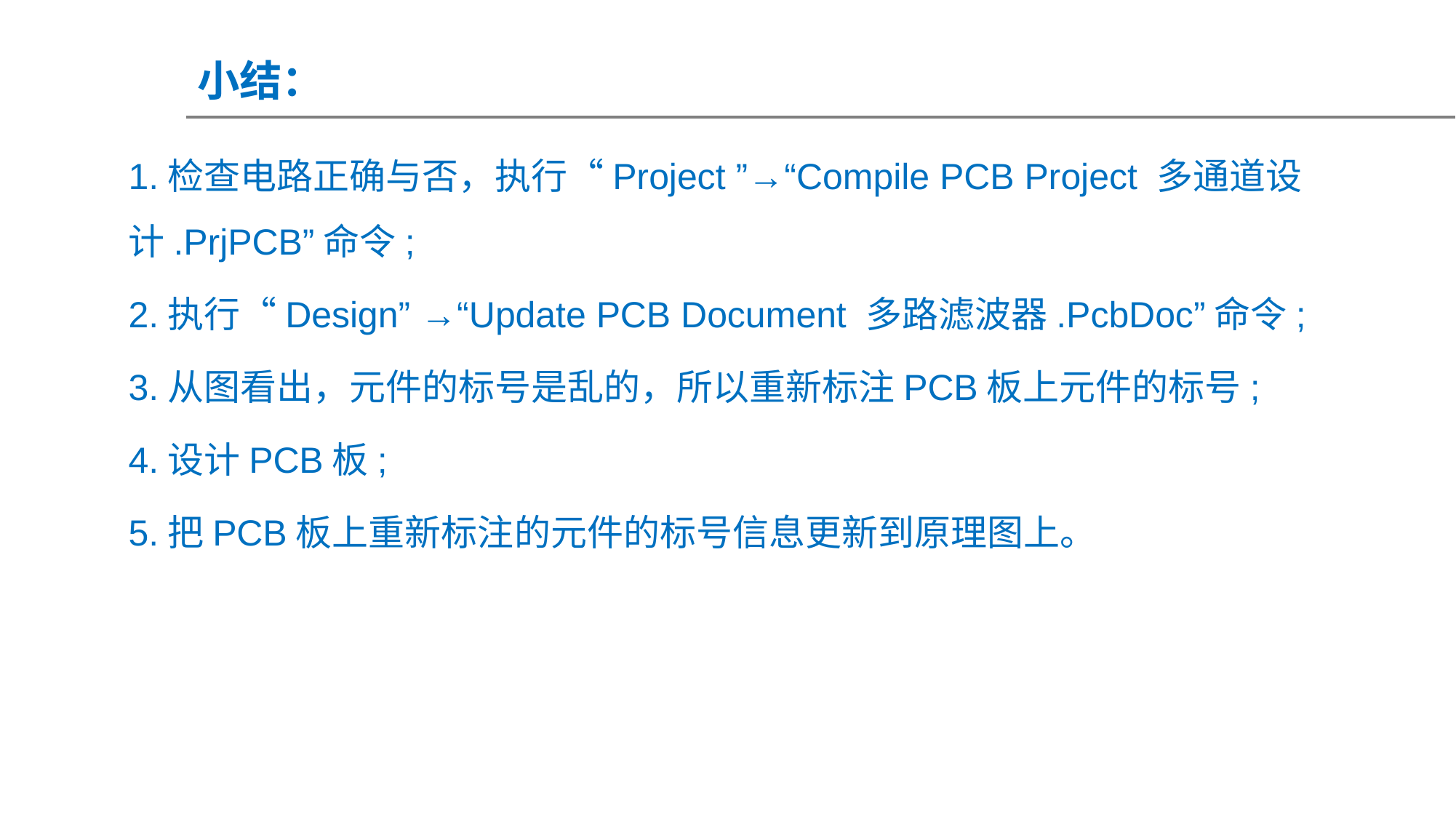

小结：
1.检查电路正确与否，执行“Project ”→“Compile PCB Project 多通道设计.PrjPCB”命令;
2.执行“Design” →“Update PCB Document 多路滤波器.PcbDoc”命令;
3.从图看出，元件的标号是乱的，所以重新标注PCB板上元件的标号;
4.设计PCB板;
5.把PCB板上重新标注的元件的标号信息更新到原理图上。